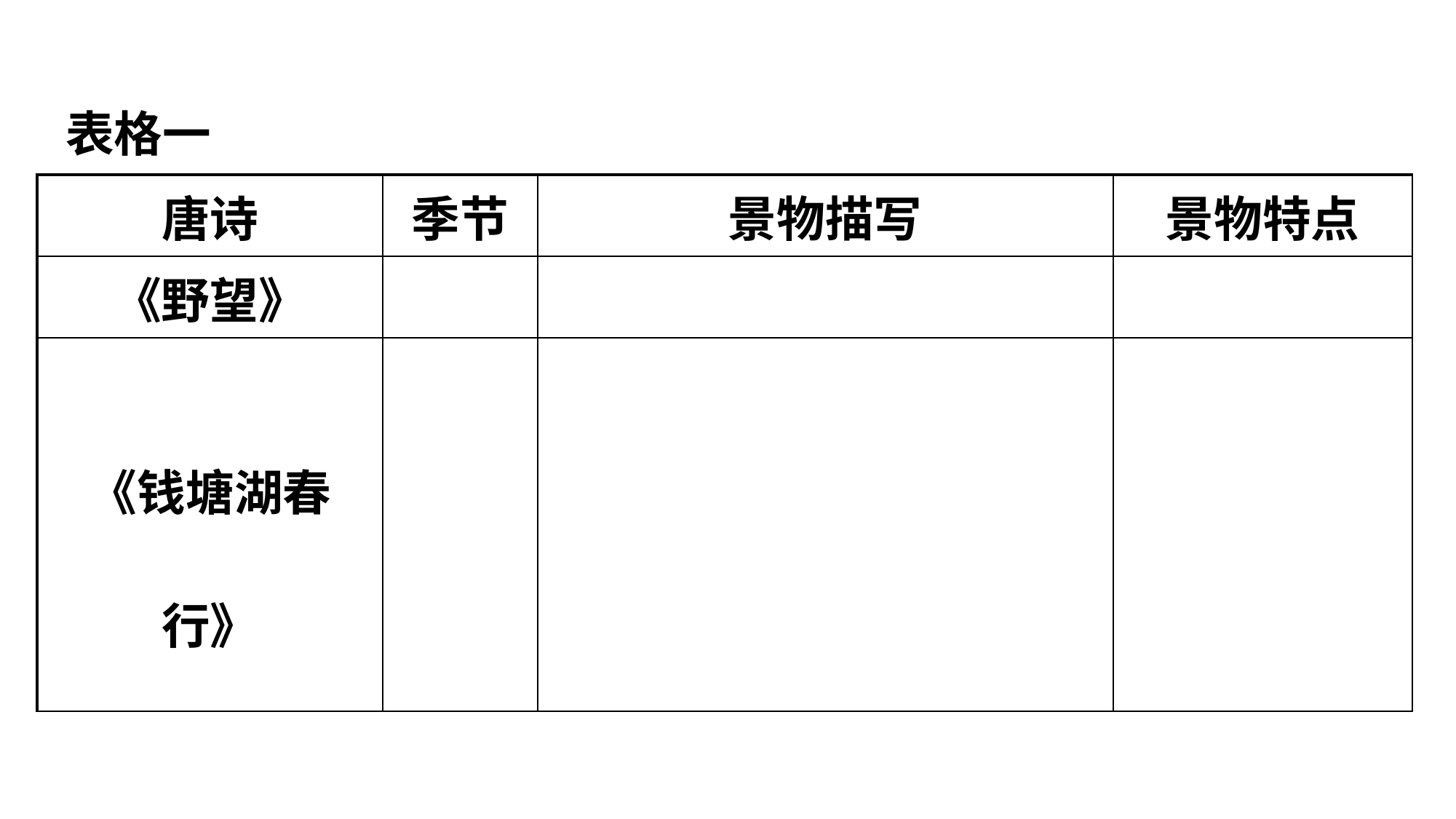

表格一
| 唐诗 | 季节 | 景物描写 | 景物特点 |
| --- | --- | --- | --- |
| 《野望》 |  |  |  |
| 《钱塘湖春行》 |  |  |  |